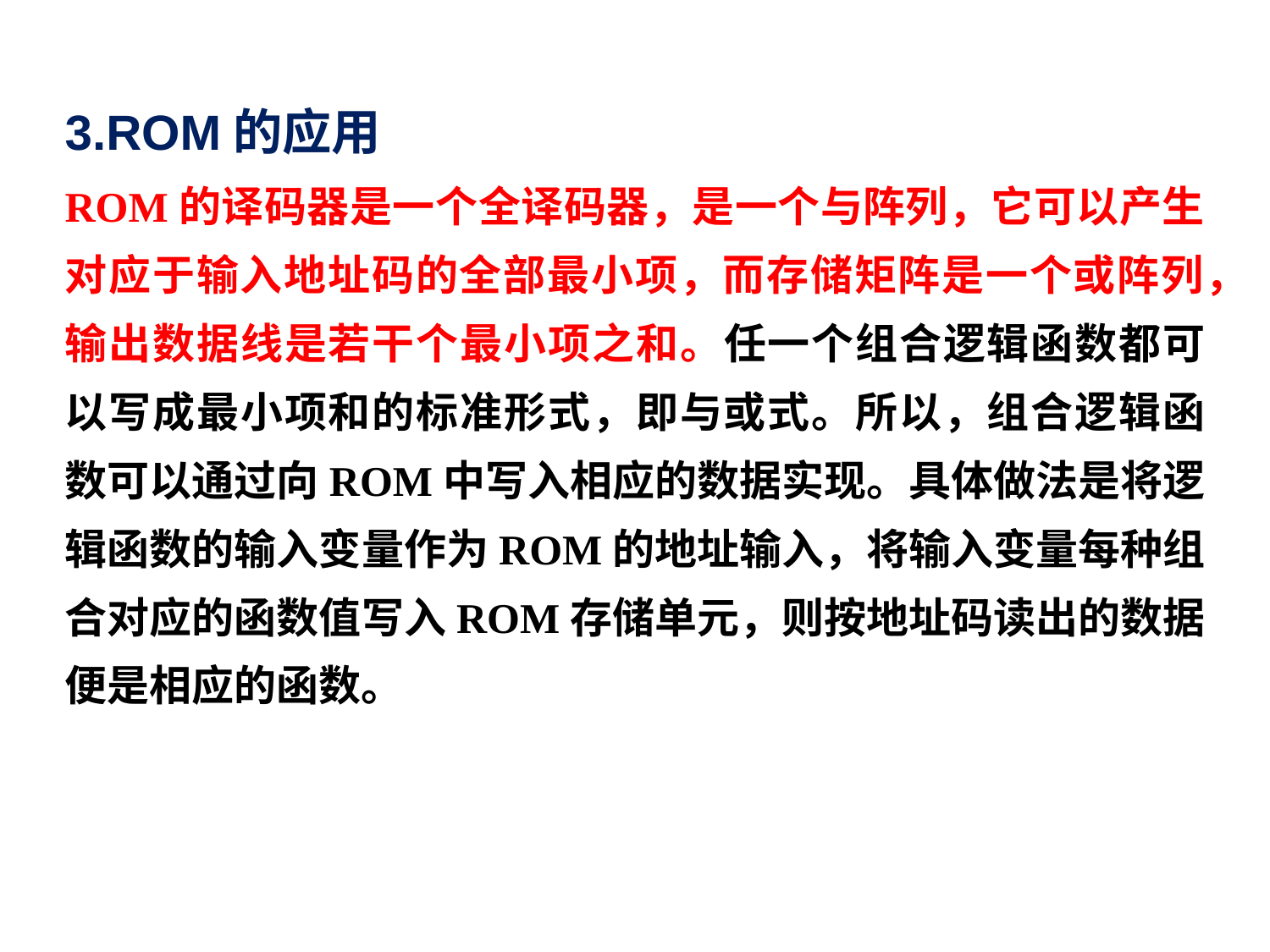

3.ROM的应用
ROM的译码器是一个全译码器，是一个与阵列，它可以产生对应于输入地址码的全部最小项，而存储矩阵是一个或阵列，输出数据线是若干个最小项之和。任一个组合逻辑函数都可以写成最小项和的标准形式，即与或式。所以，组合逻辑函数可以通过向ROM中写入相应的数据实现。具体做法是将逻辑函数的输入变量作为ROM的地址输入，将输入变量每种组合对应的函数值写入ROM存储单元，则按地址码读出的数据便是相应的函数。